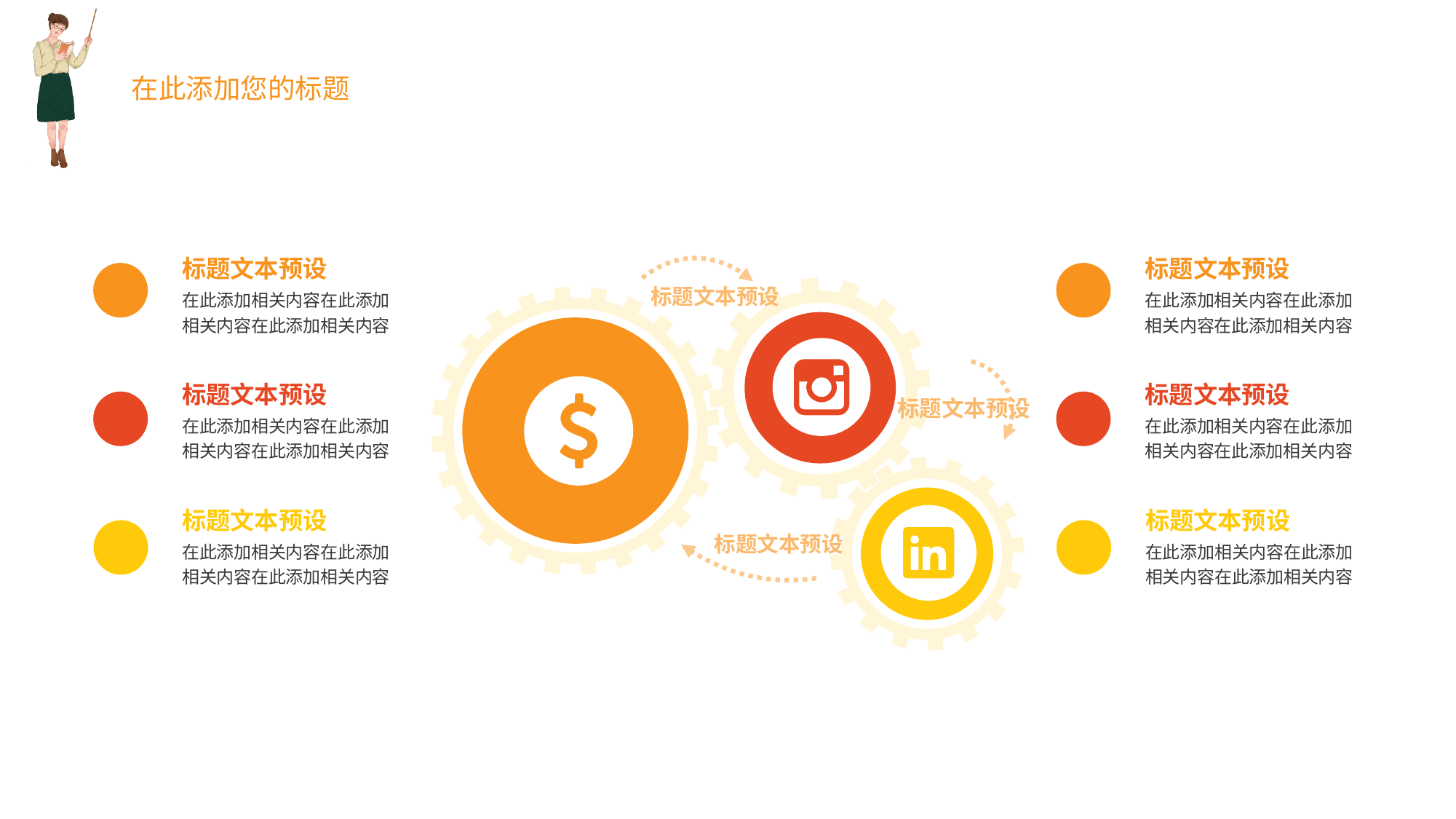

标题文本预设

标题文本预设

标题文本预设
标题文本预设
在此添加相关内容在此添加相关内容在此添加相关内容

标题文本预设
在此添加相关内容在此添加相关内容在此添加相关内容

标题文本预设
在此添加相关内容在此添加相关内容在此添加相关内容

标题文本预设
在此添加相关内容在此添加相关内容在此添加相关内容

标题文本预设
在此添加相关内容在此添加相关内容在此添加相关内容

标题文本预设
在此添加相关内容在此添加相关内容在此添加相关内容